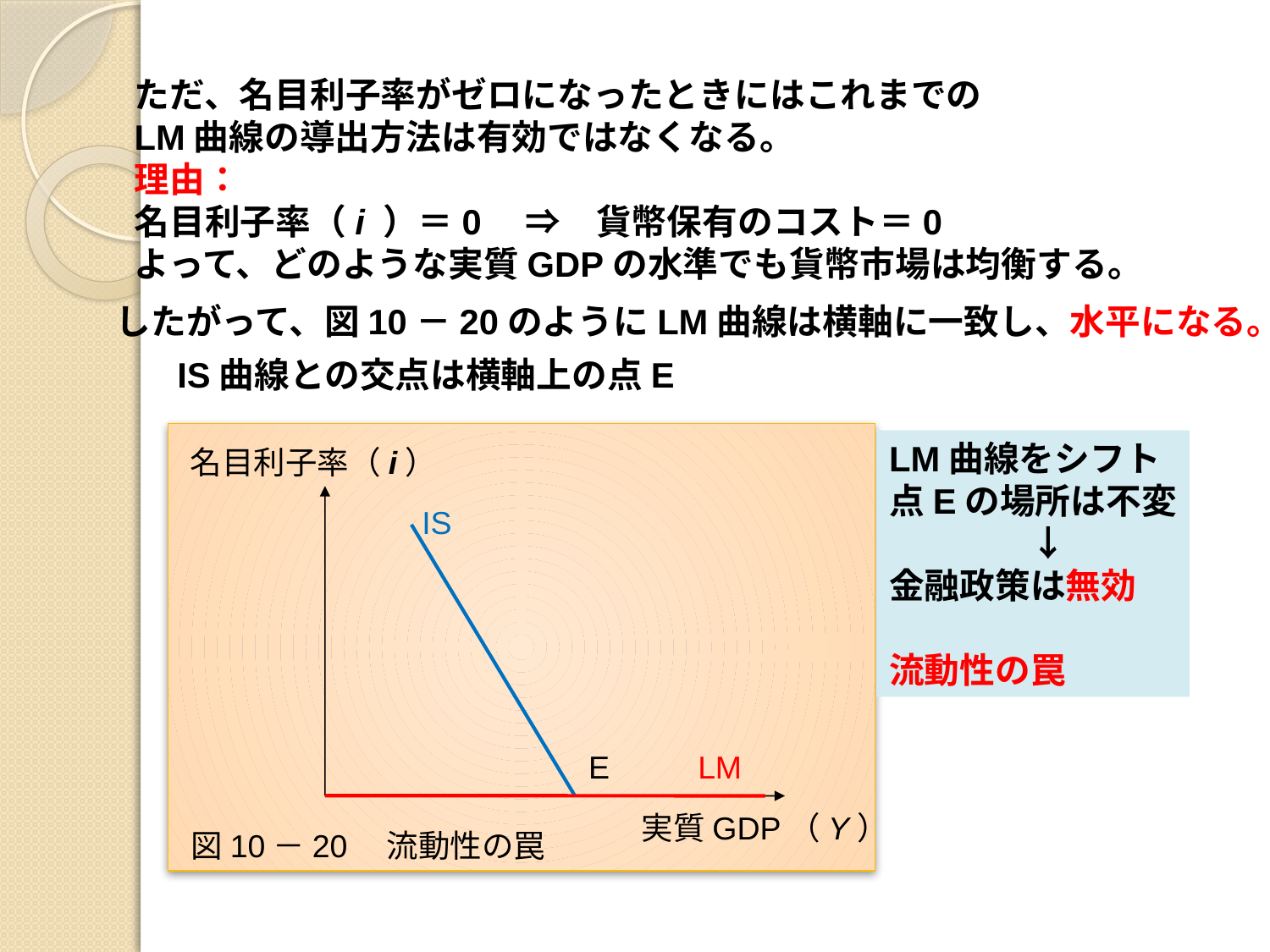

ただ、名目利子率がゼロになったときにはこれまでの
LM曲線の導出方法は有効ではなくなる。
理由：
名目利子率（i ）＝0　⇒　貨幣保有のコスト＝0
よって、どのような実質GDPの水準でも貨幣市場は均衡する。
したがって、図10－20のようにLM曲線は横軸に一致し、水平になる。
IS曲線との交点は横軸上の点E

LM曲線をシフト
点Eの場所は不変
　　　　↓
金融政策は無効

流動性の罠
名目利子率（i）

IS

E
LM

実質GDP（Y）
図10－20　流動性の罠